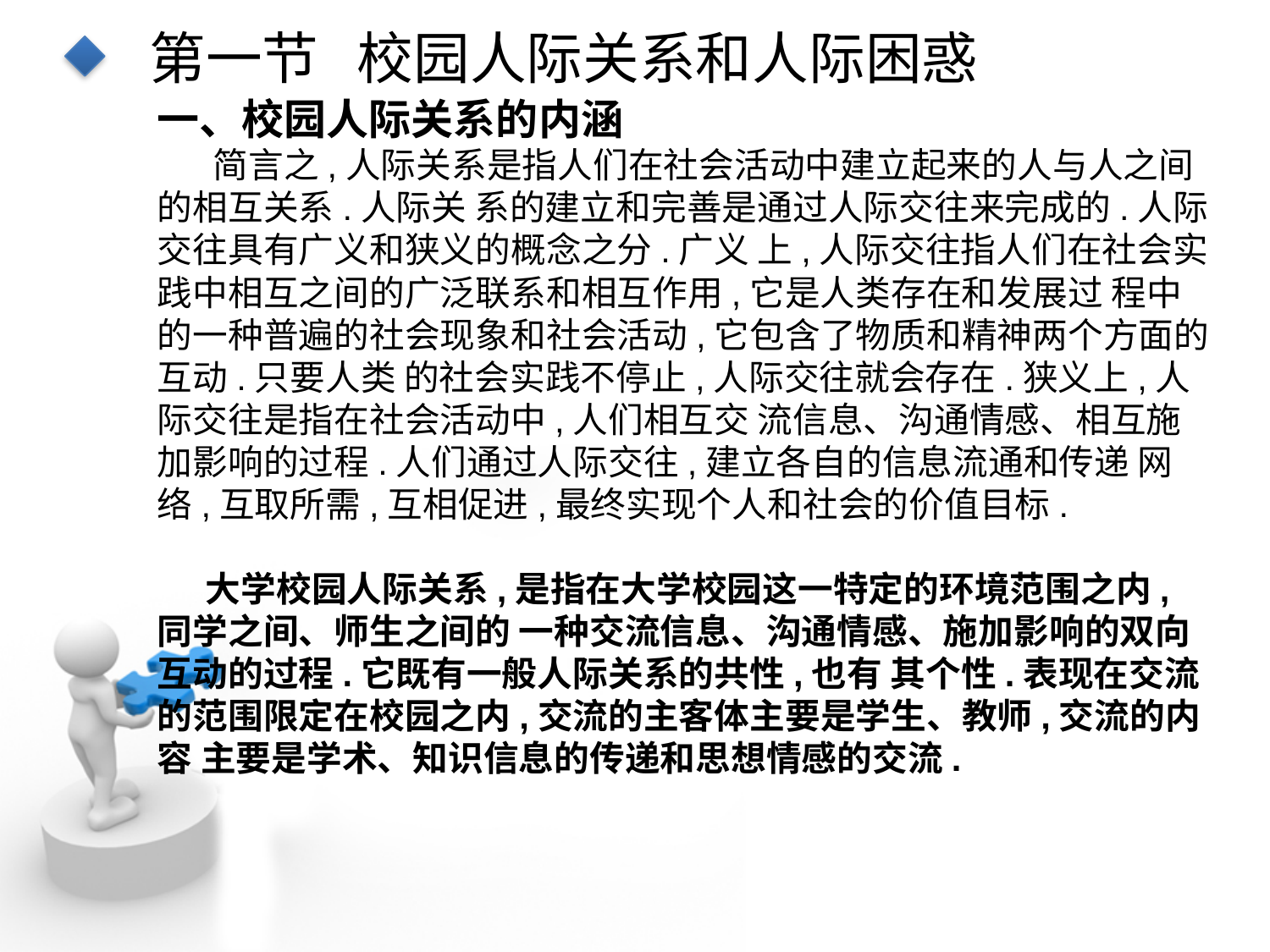

第一节   校园人际关系和人际困惑

一、校园人际关系的内涵
      简言之,人际关系是指人们在社会活动中建立起来的人与人之间的相互关系.人际关 系的建立和完善是通过人际交往来完成的.人际交往具有广义和狭义的概念之分.广义 上,人际交往指人们在社会实践中相互之间的广泛联系和相互作用,它是人类存在和发展过 程中的一种普遍的社会现象和社会活动,它包含了物质和精神两个方面的互动.只要人类 的社会实践不停止,人际交往就会存在.狭义上,人际交往是指在社会活动中,人们相互交 流信息、沟通情感、相互施加影响的过程.人们通过人际交往,建立各自的信息流通和传递 网络,互取所需,互相促进,最终实现个人和社会的价值目标.

     大学校园人际关系,是指在大学校园这一特定的环境范围之内,同学之间、师生之间的 一种交流信息、沟通情感、施加影响的双向互动的过程.它既有一般人际关系的共性,也有 其个性.表现在交流的范围限定在校园之内,交流的主客体主要是学生、教师,交流的内容 主要是学术、知识信息的传递和思想情感的交流.

点击添加文本
点击添加文本
点击添加文本
点击添加文本